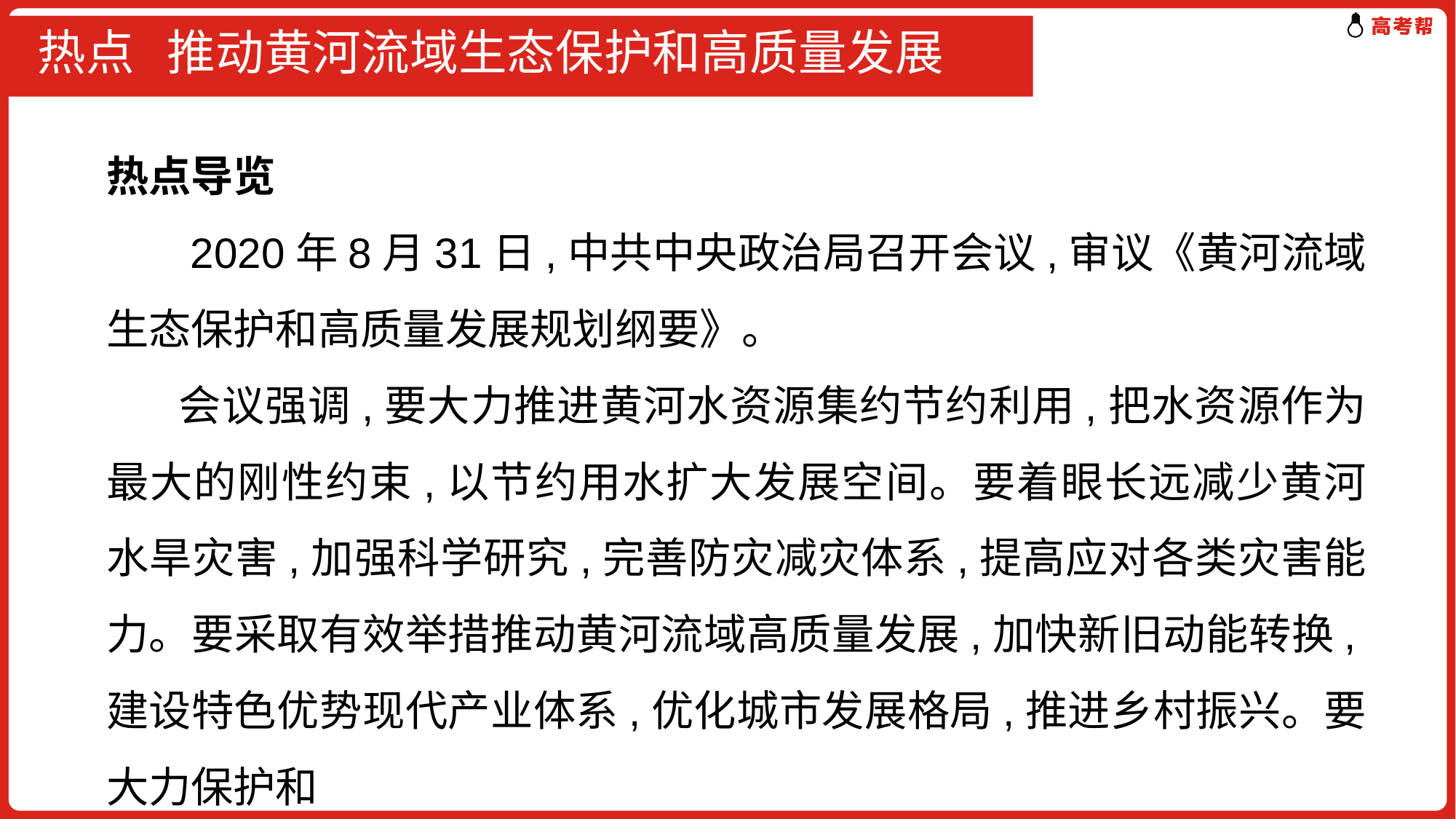

# 热点   推动黄河流域生态保护和高质量发展
热点导览
       2020年8月31日,中共中央政治局召开会议,审议《黄河流域生态保护和高质量发展规划纲要》。
      会议强调,要大力推进黄河水资源集约节约利用,把水资源作为最大的刚性约束,以节约用水扩大发展空间。要着眼长远减少黄河水旱灾害,加强科学研究,完善防灾减灾体系,提高应对各类灾害能力。要采取有效举措推动黄河流域高质量发展,加快新旧动能转换,建设特色优势现代产业体系,优化城市发展格局,推进乡村振兴。要大力保护和